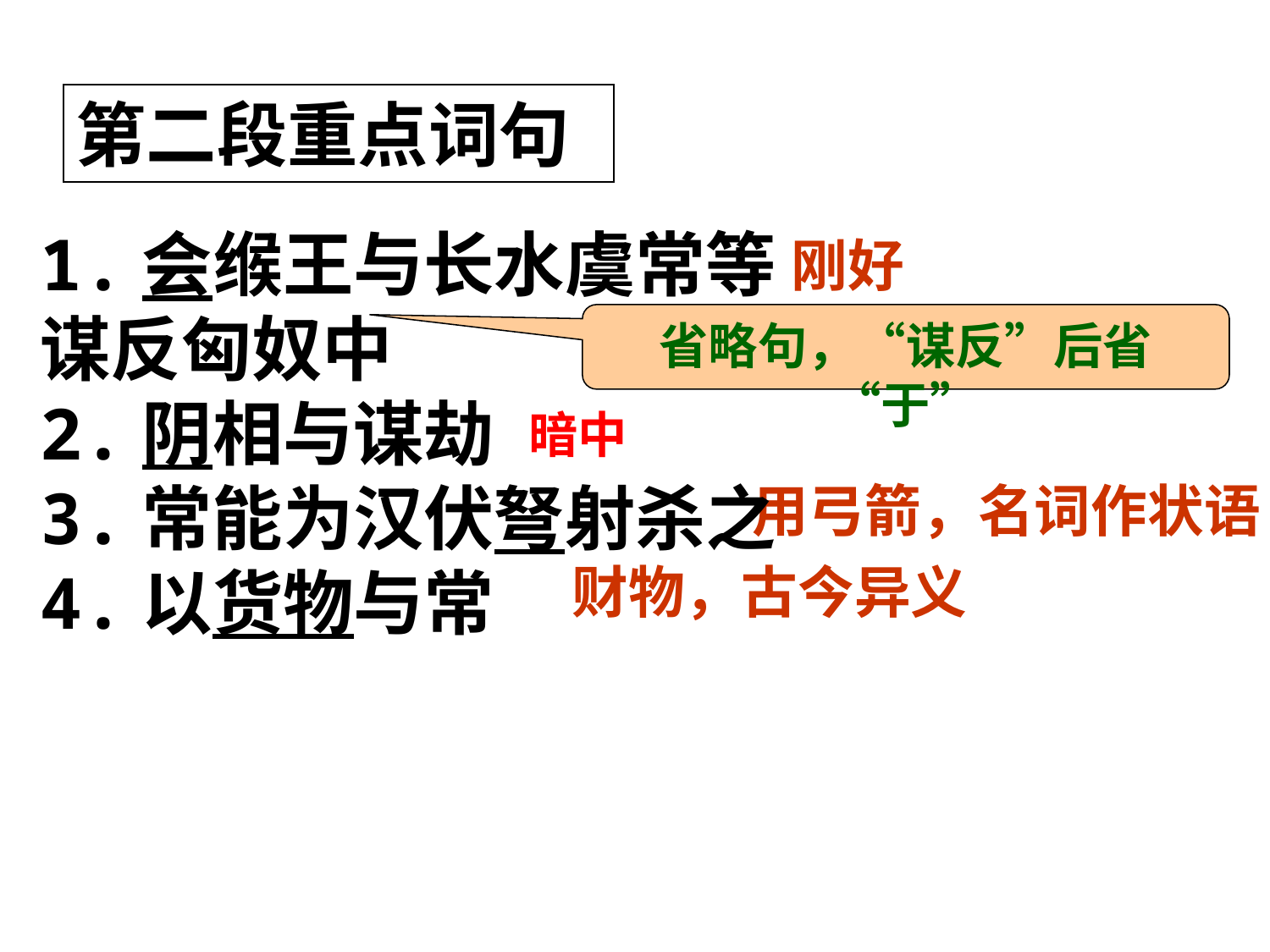

第二段重点词句
1.会缑王与长水虞常等谋反匈奴中
2.阴相与谋劫
3.常能为汉伏弩射杀之
4.以货物与常
刚好
省略句，“谋反”后省“于”
暗中
用弓箭，名词作状语
财物，古今异义